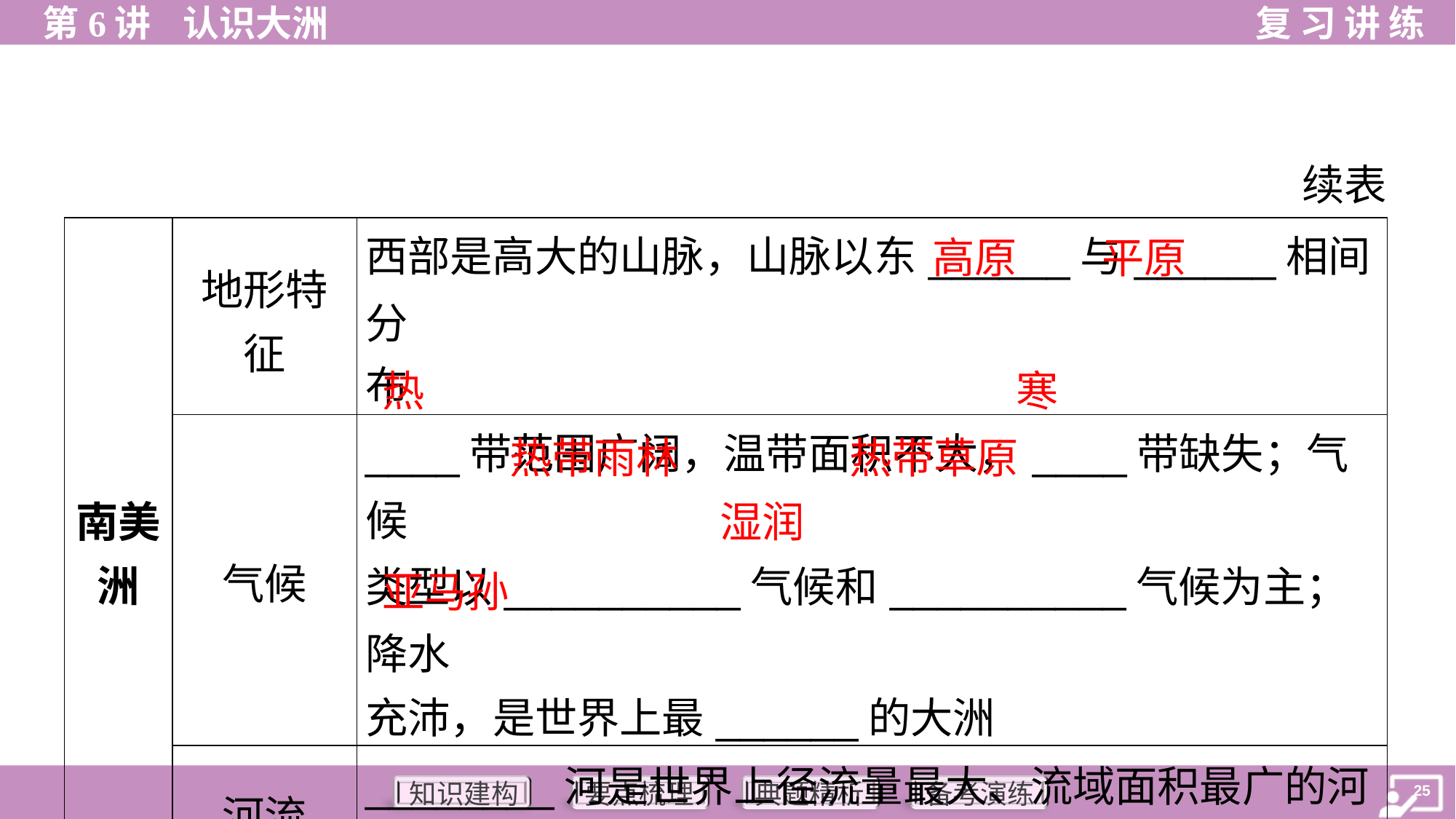

续表
| 南美 洲 | 地形特 征 | 西部是高大的山脉，山脉以东\_\_\_\_\_\_与\_\_\_\_\_\_相间分 布 |
| --- | --- | --- |
|  | 气候 | \_\_\_\_带范围广阔，温带面积不大，\_\_\_\_带缺失；气候 类型以\_\_\_\_\_\_\_\_\_\_气候和\_\_\_\_\_\_\_\_\_\_气候为主；降水 充沛，是世界上最\_\_\_\_\_\_的大洲 |
|  | 河流 | \_\_\_\_\_\_\_\_河是世界上径流量最大、流域面积最广的河 流 |
高原
平原
热
寒
热带雨林
热带草原
湿润
亚马孙